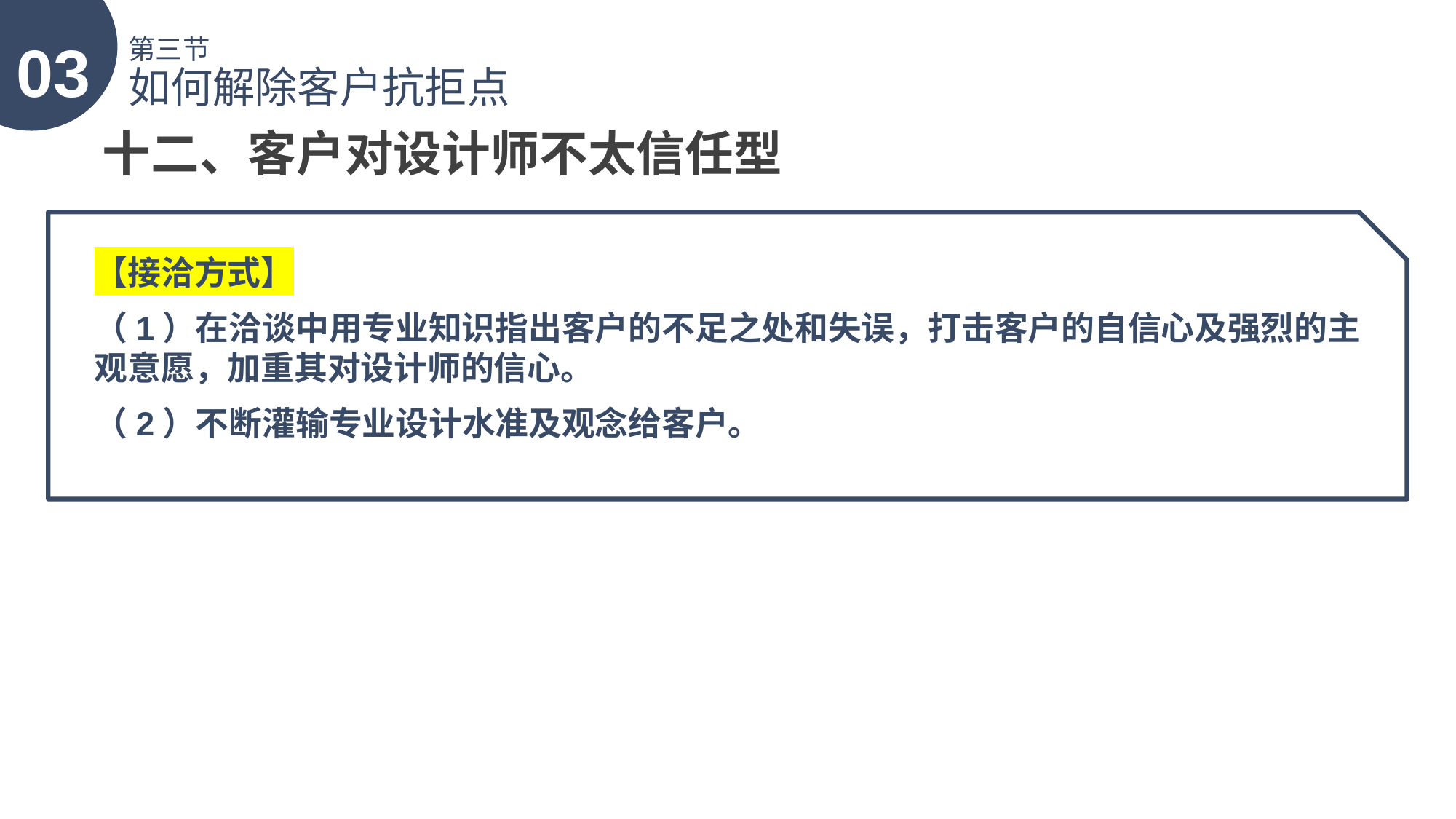

03
第三节
如何解除客户抗拒点
十二、客户对设计师不太信任型

【接洽方式】
（1）在洽谈中用专业知识指出客户的不足之处和失误，打击客户的自信心及强烈的主观意愿，加重其对设计师的信心。
（2）不断灌输专业设计水准及观念给客户。